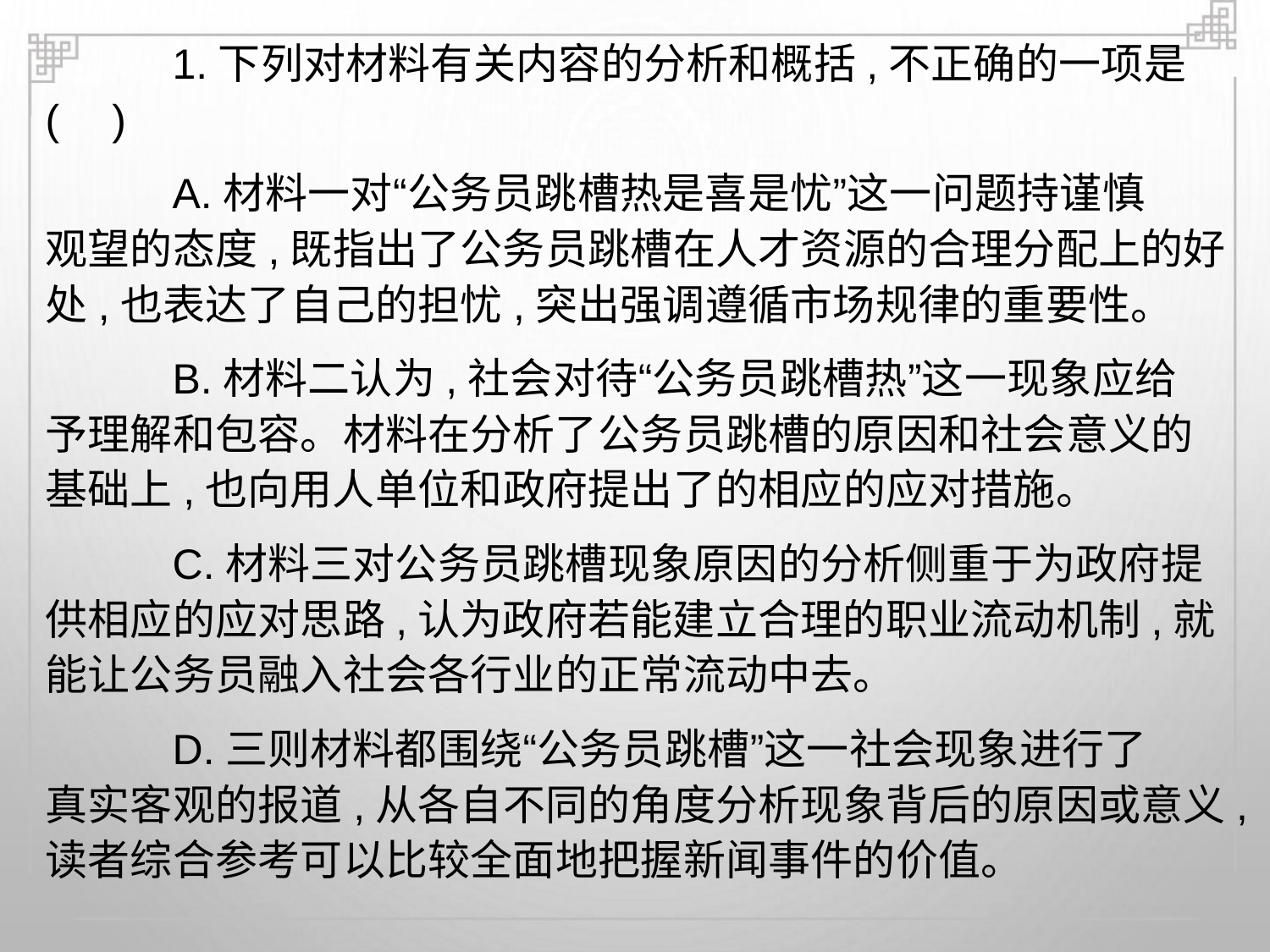

1.下列对材料有关内容的分析和概括,不正确的一项是
A.材料一对“公务员跳槽热是喜是忧”这一问题持谨慎
(  )
观望的态度,既指出了公务员跳槽在人才资源的合理分配上的好
处,也表达了自己的担忧,突出强调遵循市场规律的重要性。
B.材料二认为,社会对待“公务员跳槽热”这一现象应给
予理解和包容。材料在分析了公务员跳槽的原因和社会意义的
基础上,也向用人单位和政府提出了的相应的应对措施。
C.材料三对公务员跳槽现象原因的分析侧重于为政府提
供相应的应对思路,认为政府若能建立合理的职业流动机制,就
能让公务员融入社会各行业的正常流动中去。
D.三则材料都围绕“公务员跳槽”这一社会现象进行了
真实客观的报道,从各自不同的角度分析现象背后的原因或意义,
读者综合参考可以比较全面地把握新闻事件的价值。